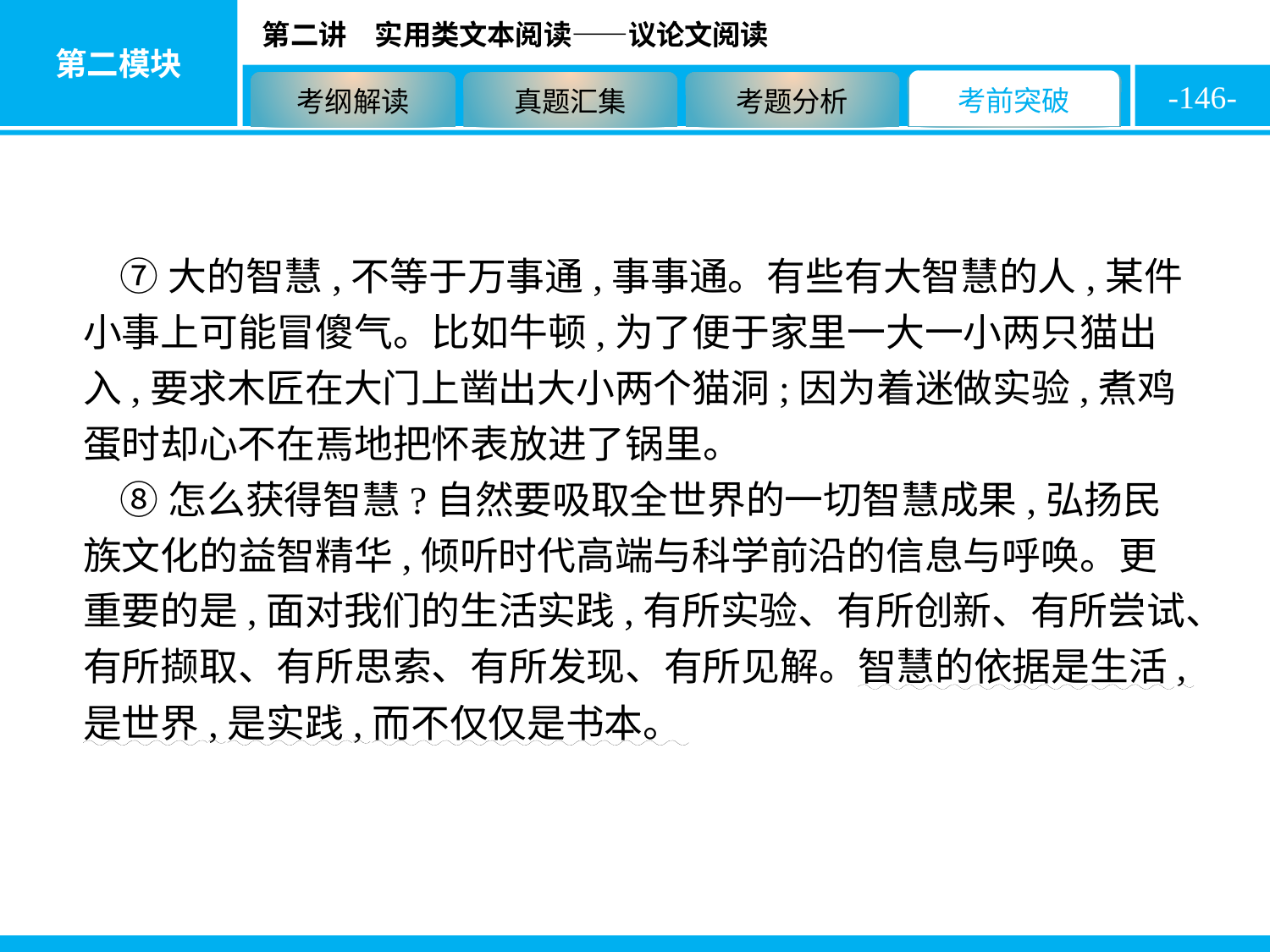

-146-
⑦大的智慧,不等于万事通,事事通。有些有大智慧的人,某件小事上可能冒傻气。比如牛顿,为了便于家里一大一小两只猫出入,要求木匠在大门上凿出大小两个猫洞;因为着迷做实验,煮鸡蛋时却心不在焉地把怀表放进了锅里。
⑧怎么获得智慧?自然要吸取全世界的一切智慧成果,弘扬民族文化的益智精华,倾听时代高端与科学前沿的信息与呼唤。更重要的是,面对我们的生活实践,有所实验、有所创新、有所尝试、有所撷取、有所思索、有所发现、有所见解。智慧的依据是生活,是世界,是实践,而不仅仅是书本。